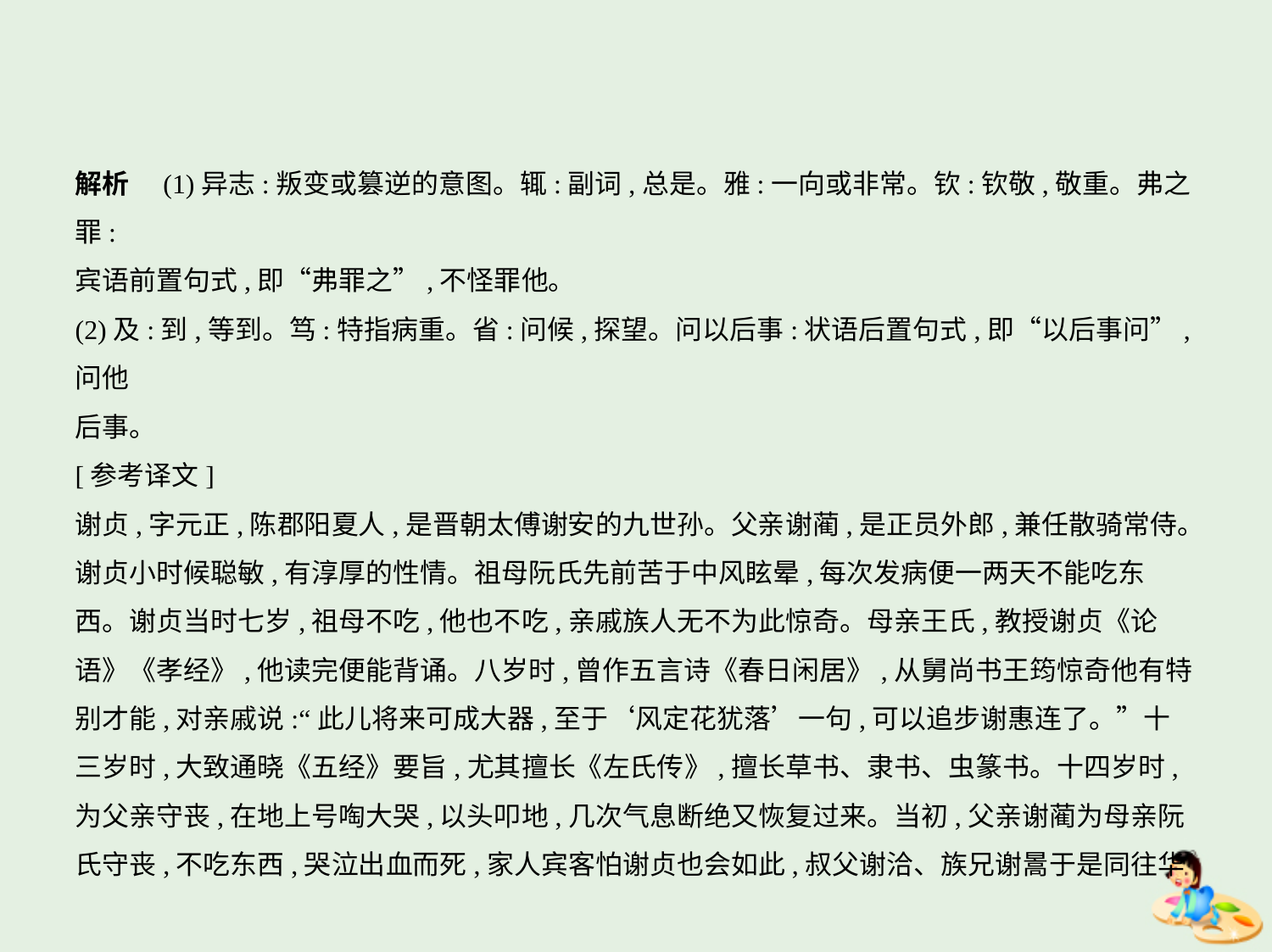

解析　(1)异志:叛变或篡逆的意图。辄:副词,总是。雅:一向或非常。钦:钦敬,敬重。弗之罪:
宾语前置句式,即“弗罪之”,不怪罪他。
(2)及:到,等到。笃:特指病重。省:问候,探望。问以后事:状语后置句式,即“以后事问”,问他
后事。
[参考译文]
谢贞,字元正,陈郡阳夏人,是晋朝太傅谢安的九世孙。父亲谢蔺,是正员外郎,兼任散骑常侍。
谢贞小时候聪敏,有淳厚的性情。祖母阮氏先前苦于中风眩晕,每次发病便一两天不能吃东
西。谢贞当时七岁,祖母不吃,他也不吃,亲戚族人无不为此惊奇。母亲王氏,教授谢贞《论
语》《孝经》,他读完便能背诵。八岁时,曾作五言诗《春日闲居》,从舅尚书王筠惊奇他有特
别才能,对亲戚说:“此儿将来可成大器,至于‘风定花犹落’一句,可以追步谢惠连了。”十
三岁时,大致通晓《五经》要旨,尤其擅长《左氏传》,擅长草书、隶书、虫篆书。十四岁时,
为父亲守丧,在地上号啕大哭,以头叩地,几次气息断绝又恢复过来。当初,父亲谢蔺为母亲阮
氏守丧,不吃东西,哭泣出血而死,家人宾客怕谢贞也会如此,叔父谢洽、族兄谢暠于是同往华